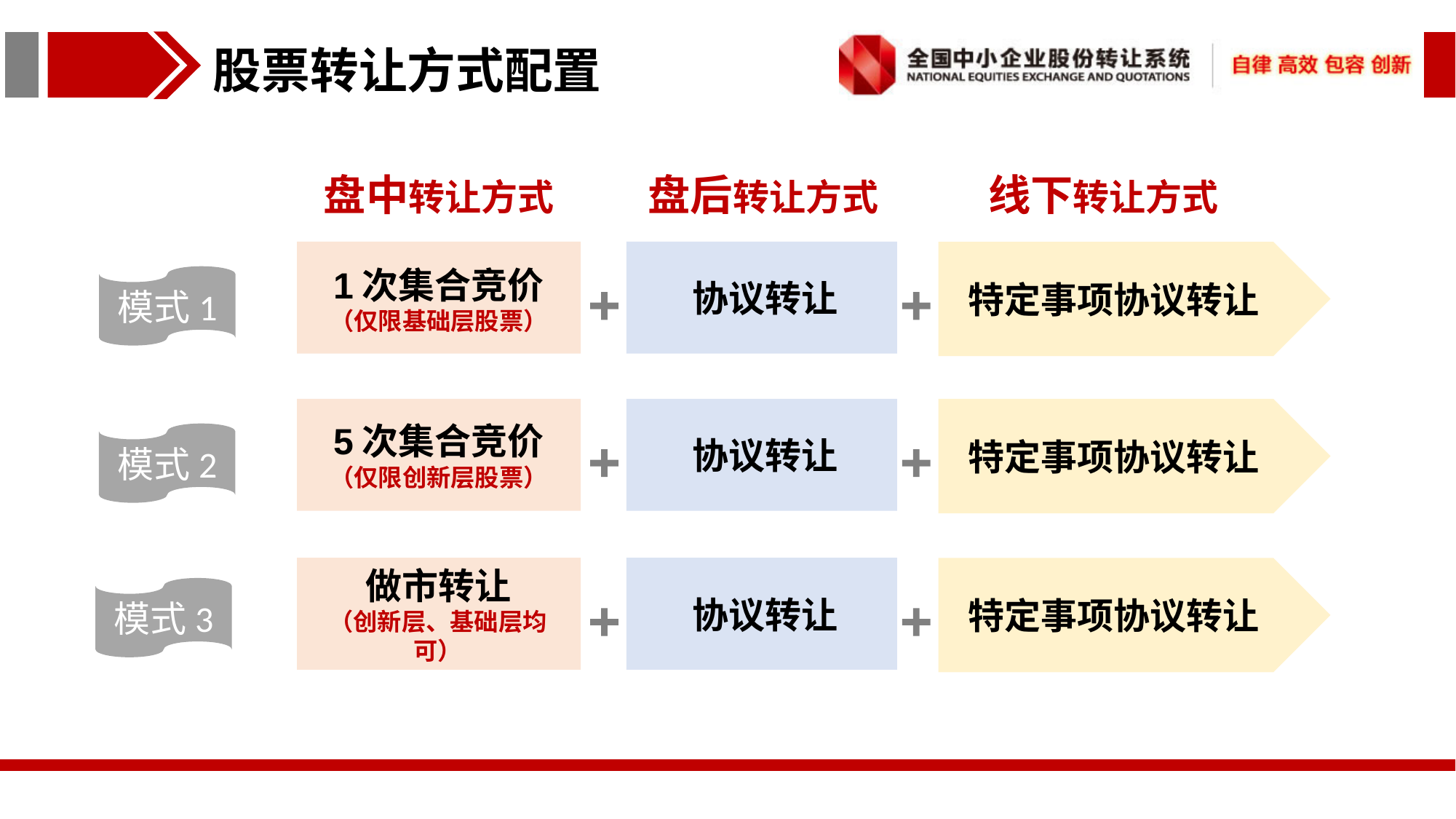

股票转让方式配置
盘中转让方式
线下转让方式
盘后转让方式

协议转让
1次集合竞价
（仅限基础层股票）
特定事项协议转让
模式1

5次集合竞价
（仅限创新层股票）
协议转让
特定事项协议转让
模式2

做市转让
（创新层、基础层均可）
协议转让
特定事项协议转让
模式3

7